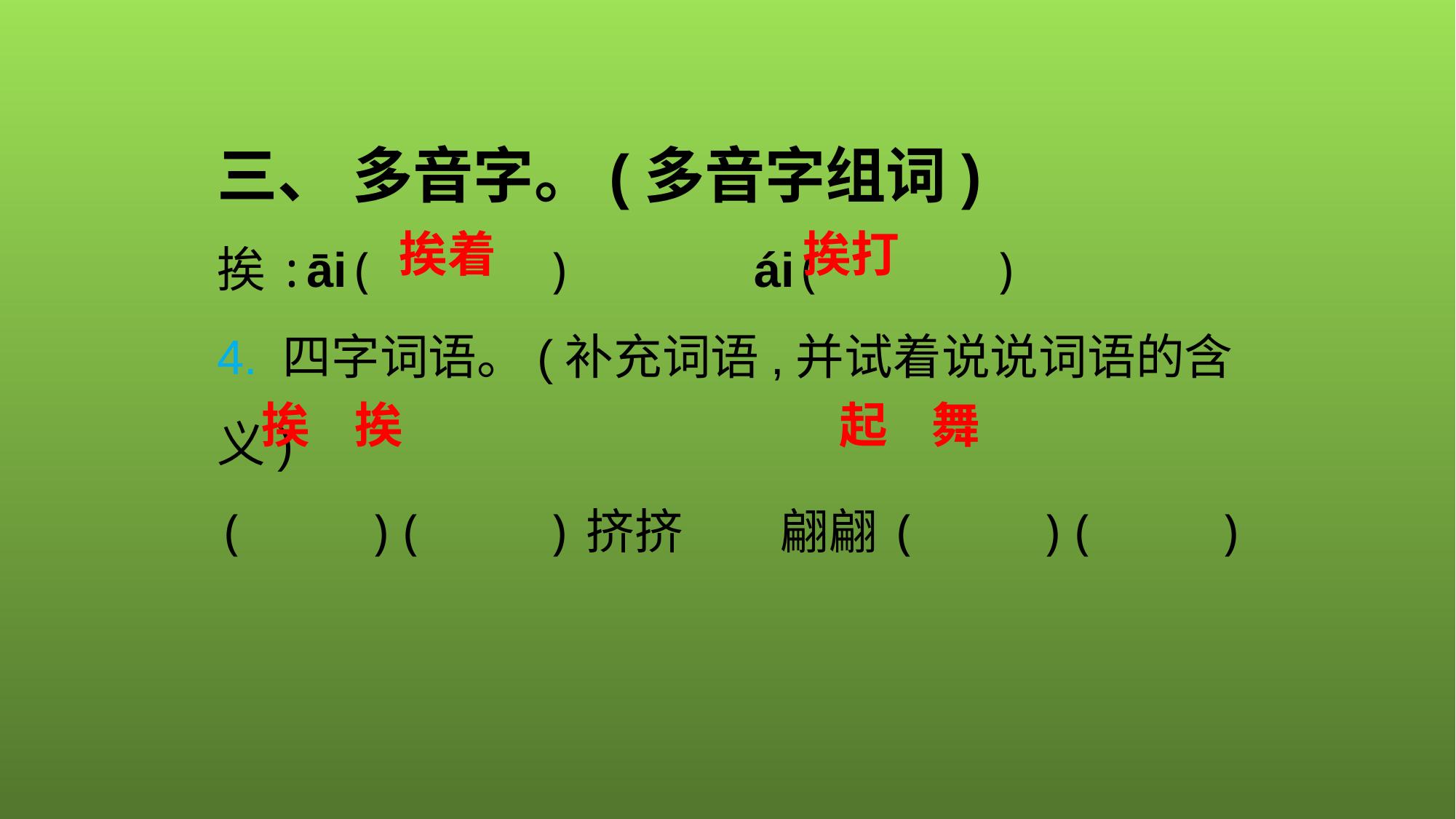

三、 多音字。(多音字组词)
挨:āi(　　　)　　　 ái(　　　)
4. 四字词语。(补充词语,并试着说说词语的含义)
(　　)(　　)挤挤　　翩翩(　　)(　　)

挨着
挨打
起    舞
挨    挨